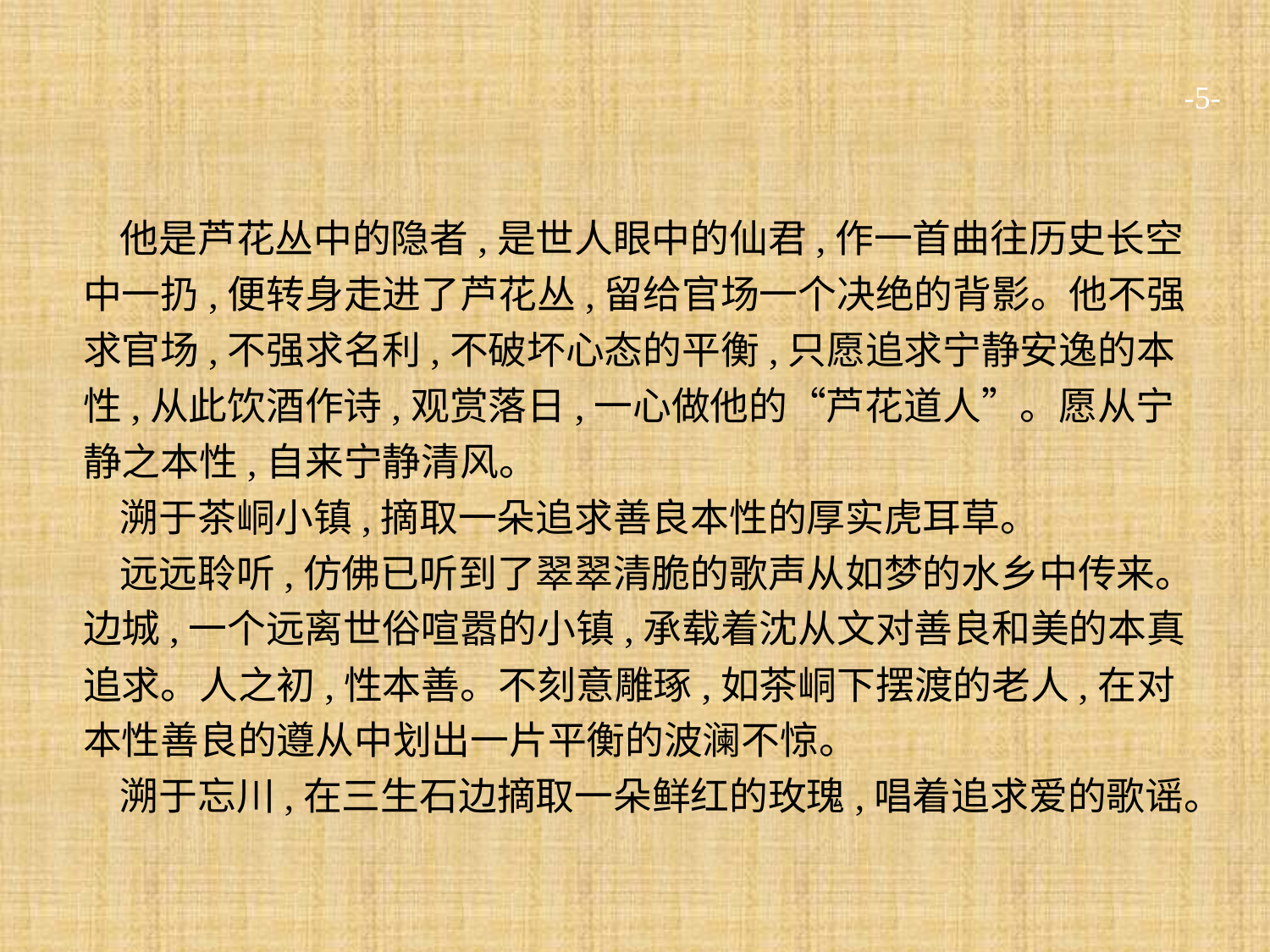

-5-
他是芦花丛中的隐者,是世人眼中的仙君,作一首曲往历史长空中一扔,便转身走进了芦花丛,留给官场一个决绝的背影。他不强求官场,不强求名利,不破坏心态的平衡,只愿追求宁静安逸的本性,从此饮酒作诗,观赏落日,一心做他的“芦花道人”。愿从宁静之本性,自来宁静清风。
溯于茶峒小镇,摘取一朵追求善良本性的厚实虎耳草。
远远聆听,仿佛已听到了翠翠清脆的歌声从如梦的水乡中传来。边城,一个远离世俗喧嚣的小镇,承载着沈从文对善良和美的本真追求。人之初,性本善。不刻意雕琢,如茶峒下摆渡的老人,在对本性善良的遵从中划出一片平衡的波澜不惊。
溯于忘川,在三生石边摘取一朵鲜红的玫瑰,唱着追求爱的歌谣。